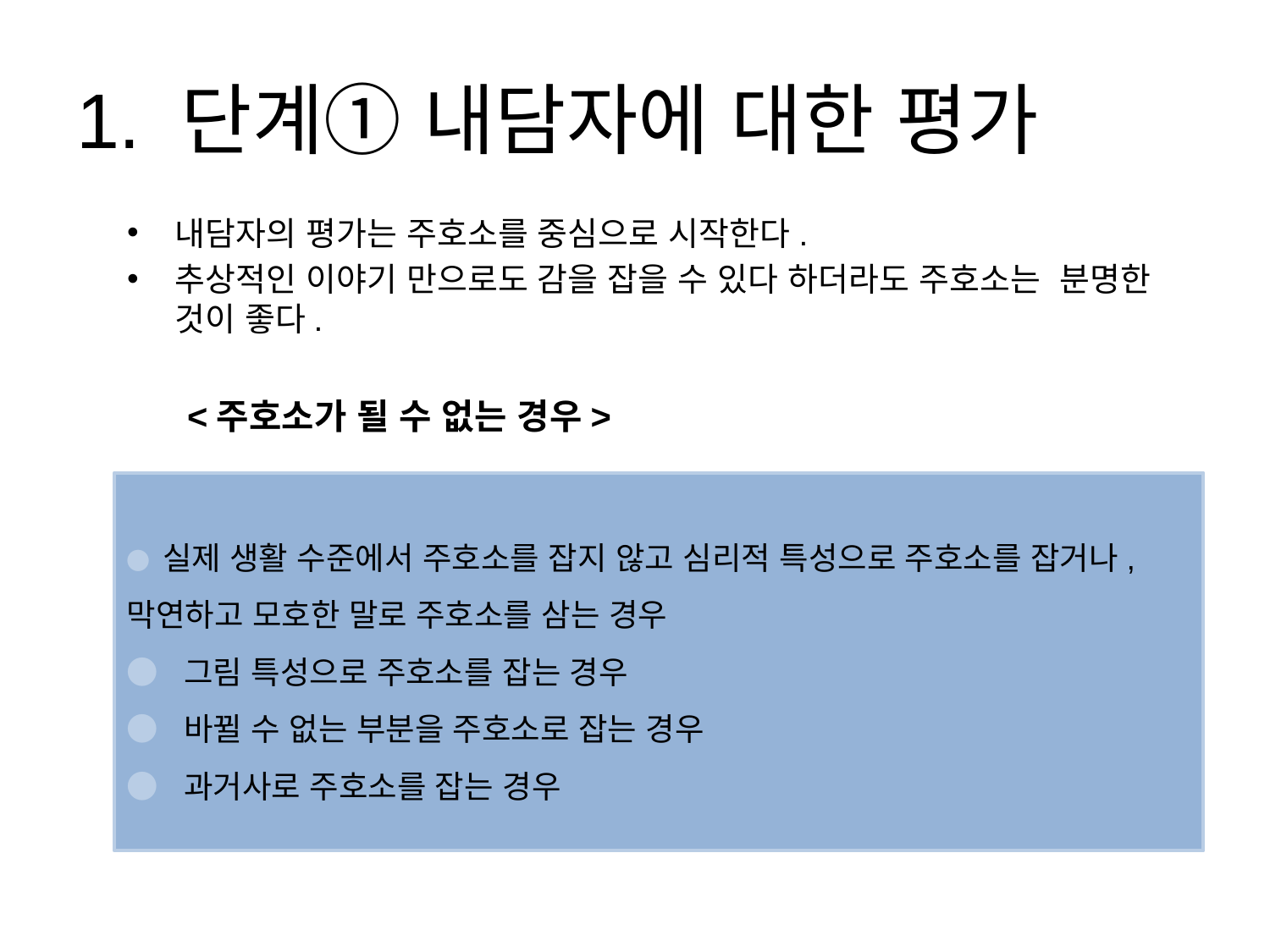

# 1. 단계① 내담자에 대한 평가
내담자의 평가는 주호소를 중심으로 시작한다.
추상적인 이야기 만으로도 감을 잡을 수 있다 하더라도 주호소는  분명한 것이 좋다.
<주호소가 될 수 없는 경우>
● 실제 생활 수준에서 주호소를 잡지 않고 심리적 특성으로 주호소를 잡거나, 막연하고 모호한 말로 주호소를 삼는 경우
●  그림 특성으로 주호소를 잡는 경우
●  바뀔 수 없는 부분을 주호소로 잡는 경우
●  과거사로 주호소를 잡는 경우